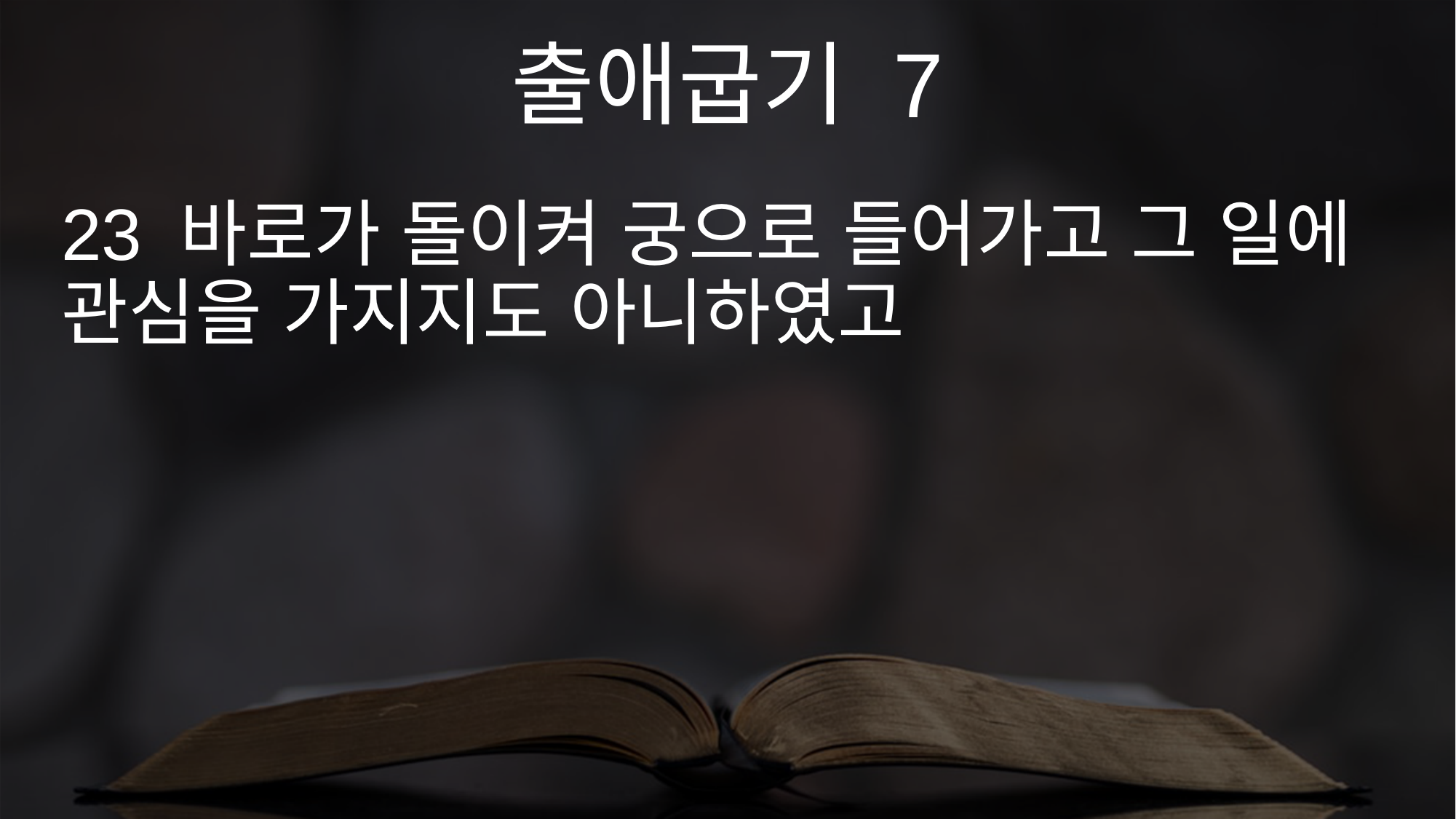

출애굽기 7
23 바로가 돌이켜 궁으로 들어가고 그 일에 관심을 가지지도 아니하였고